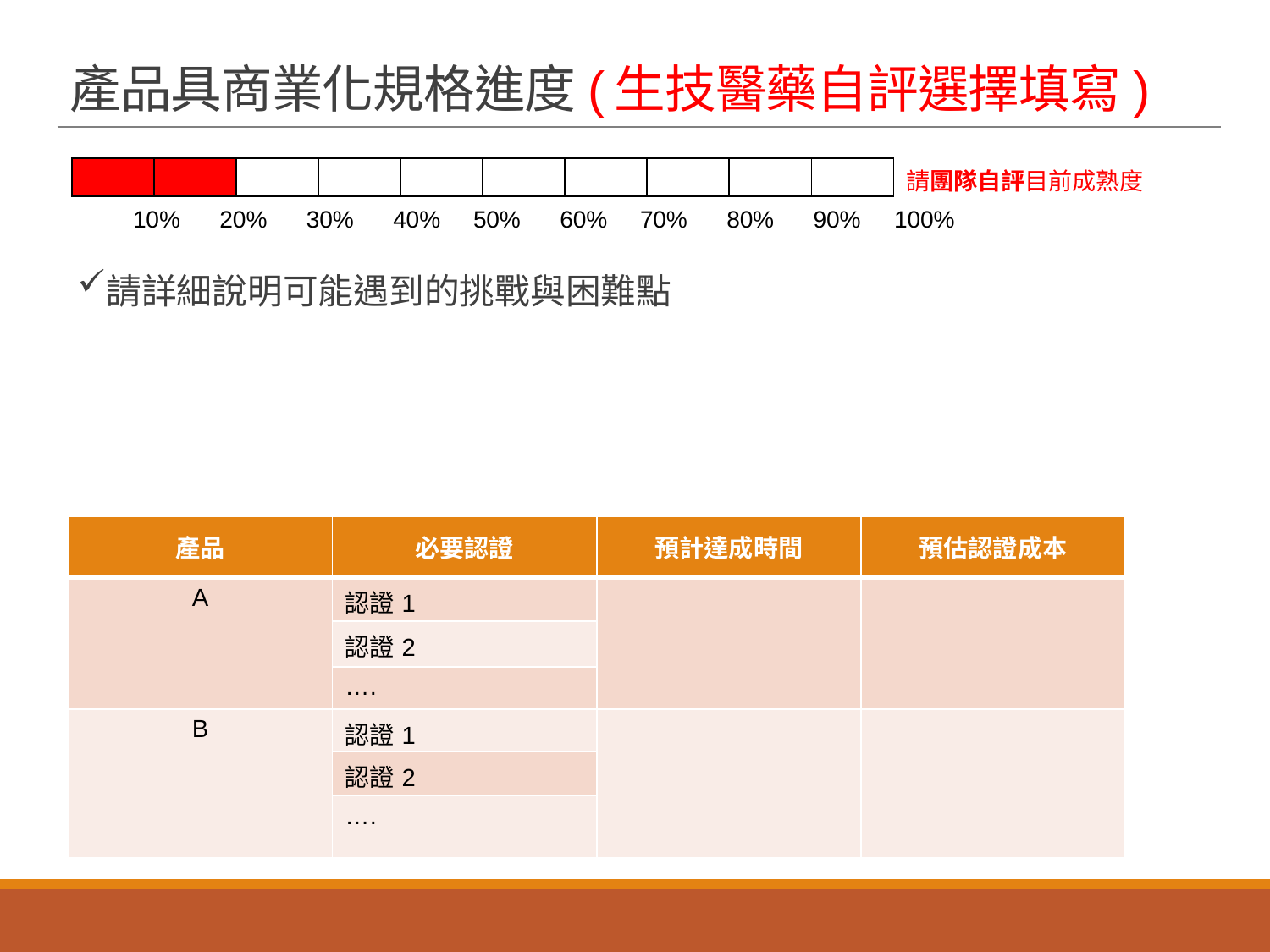

# 產品具商業化規格進度(生技醫藥自評選擇填寫)
|  |  |  |  |  |  |  |  |  |  |
| --- | --- | --- | --- | --- | --- | --- | --- | --- | --- |
請團隊自評目前成熟度
10%      20%      30%      40%     50%      60%     70%      80%      90%     100%
請詳細說明可能遇到的挑戰與困難點

| 產品 | 必要認證 | 預計達成時間 | 預估認證成本 |
| --- | --- | --- | --- |
| A | 認證1 |  |  |
|  | 認證2 |  |  |
|  | …. |  |  |
| B | 認證1 |  |  |
|  | 認證2 |  |  |
|  | …. |  |  |